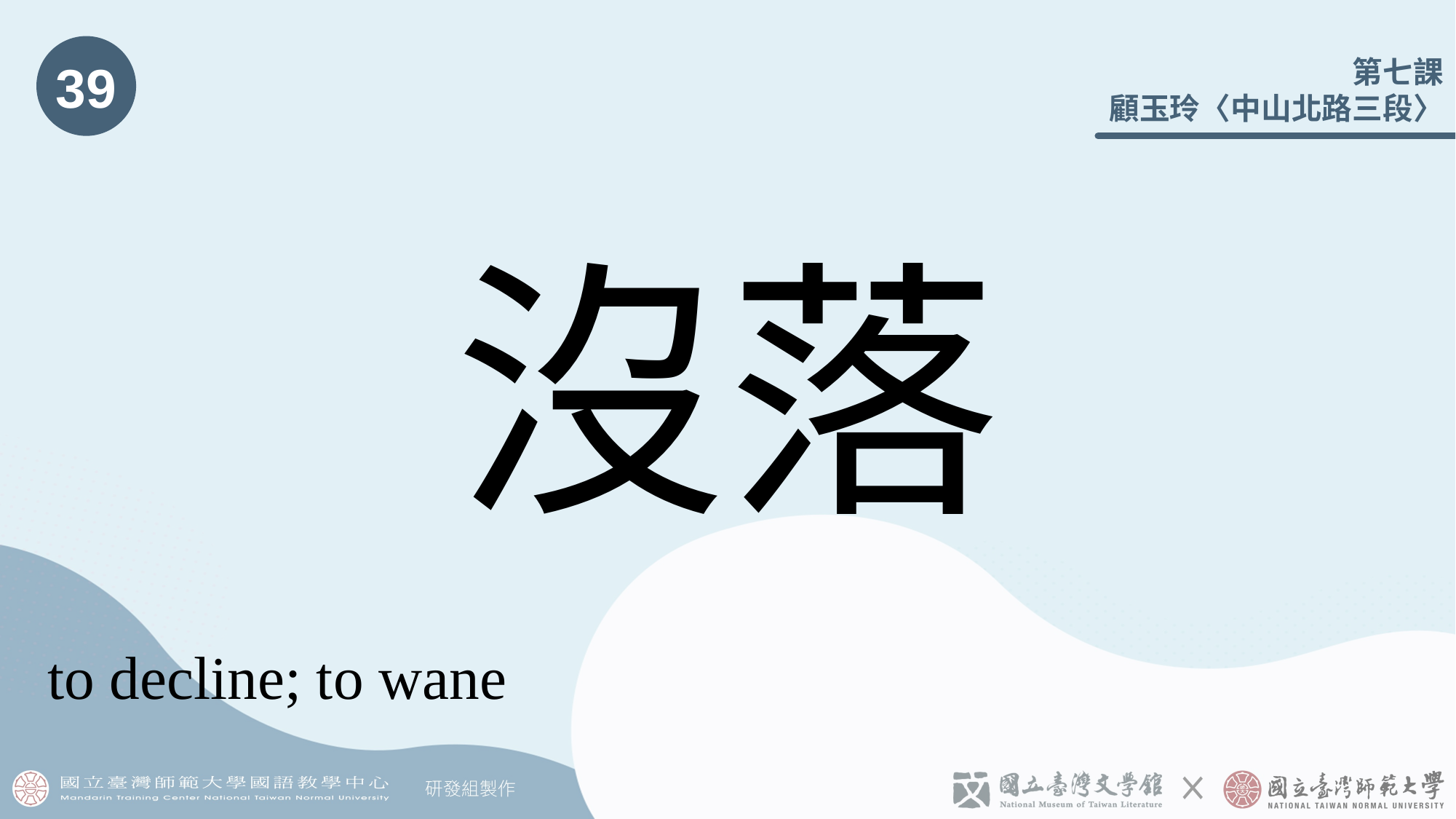

39
# 沒󠇡落
to decline; to wane